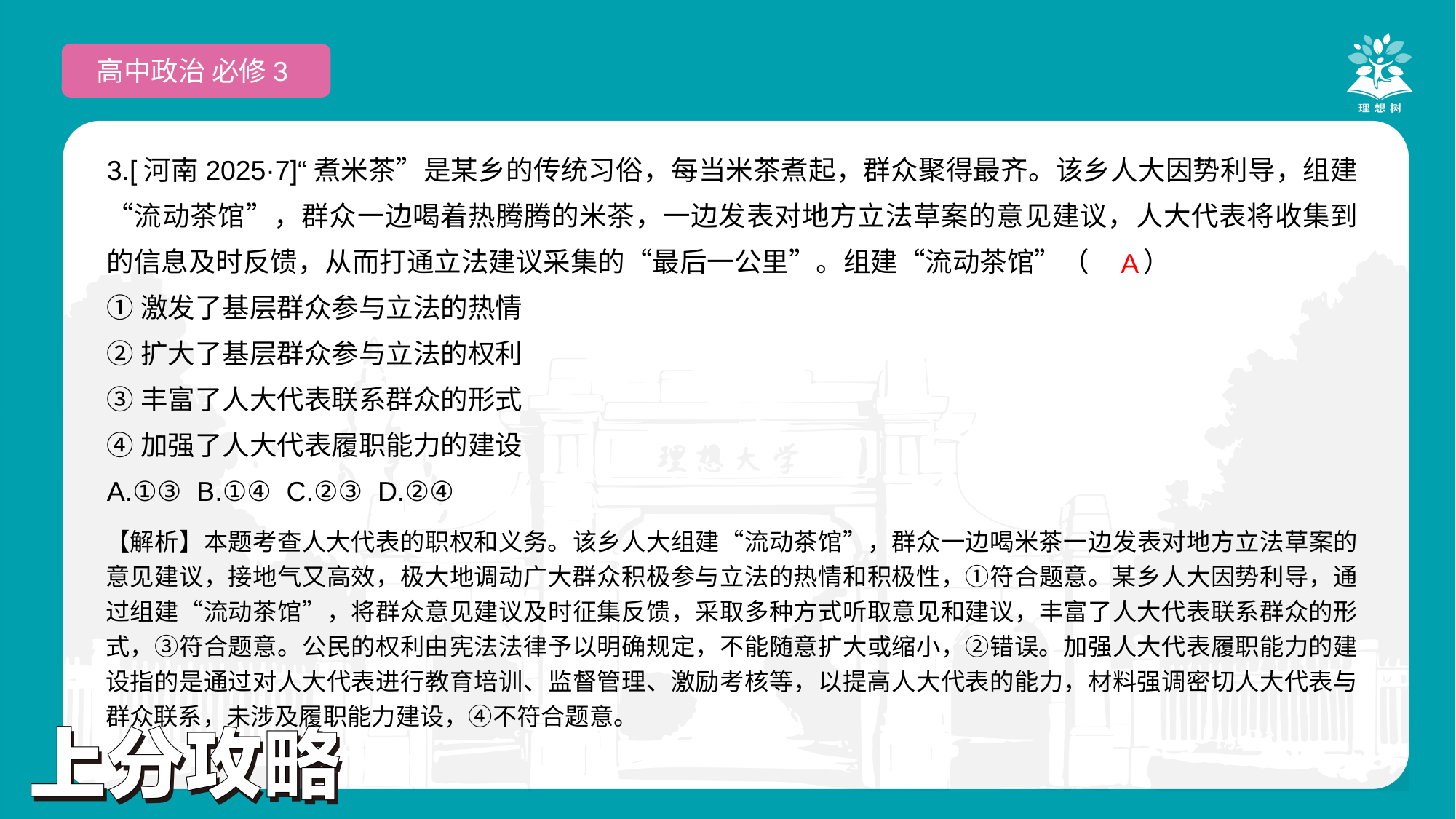

高中政治 必修3
3.[河南2025·7]“煮米茶”是某乡的传统习俗，每当米茶煮起，群众聚得最齐。该乡人大因势利导，组建“流动茶馆”，群众一边喝着热腾腾的米茶，一边发表对地方立法草案的意见建议，人大代表将收集到的信息及时反馈，从而打通立法建议采集的“最后一公里”。组建“流动茶馆”（　　）
①激发了基层群众参与立法的热情
②扩大了基层群众参与立法的权利
③丰富了人大代表联系群众的形式
④加强了人大代表履职能力的建设
A.①③  B.①④  C.②③  D.②④
 A
【解析】本题考查人大代表的职权和义务。该乡人大组建“流动茶馆”，群众一边喝米茶一边发表对地方立法草案的意见建议，接地气又高效，极大地调动广大群众积极参与立法的热情和积极性，①符合题意。某乡人大因势利导，通过组建“流动茶馆”，将群众意见建议及时征集反馈，采取多种方式听取意见和建议，丰富了人大代表联系群众的形式，③符合题意。公民的权利由宪法法律予以明确规定，不能随意扩大或缩小，②错误。加强人大代表履职能力的建设指的是通过对人大代表进行教育培训、监督管理、激励考核等，以提高人大代表的能力，材料强调密切人大代表与群众联系，未涉及履职能力建设，④不符合题意。